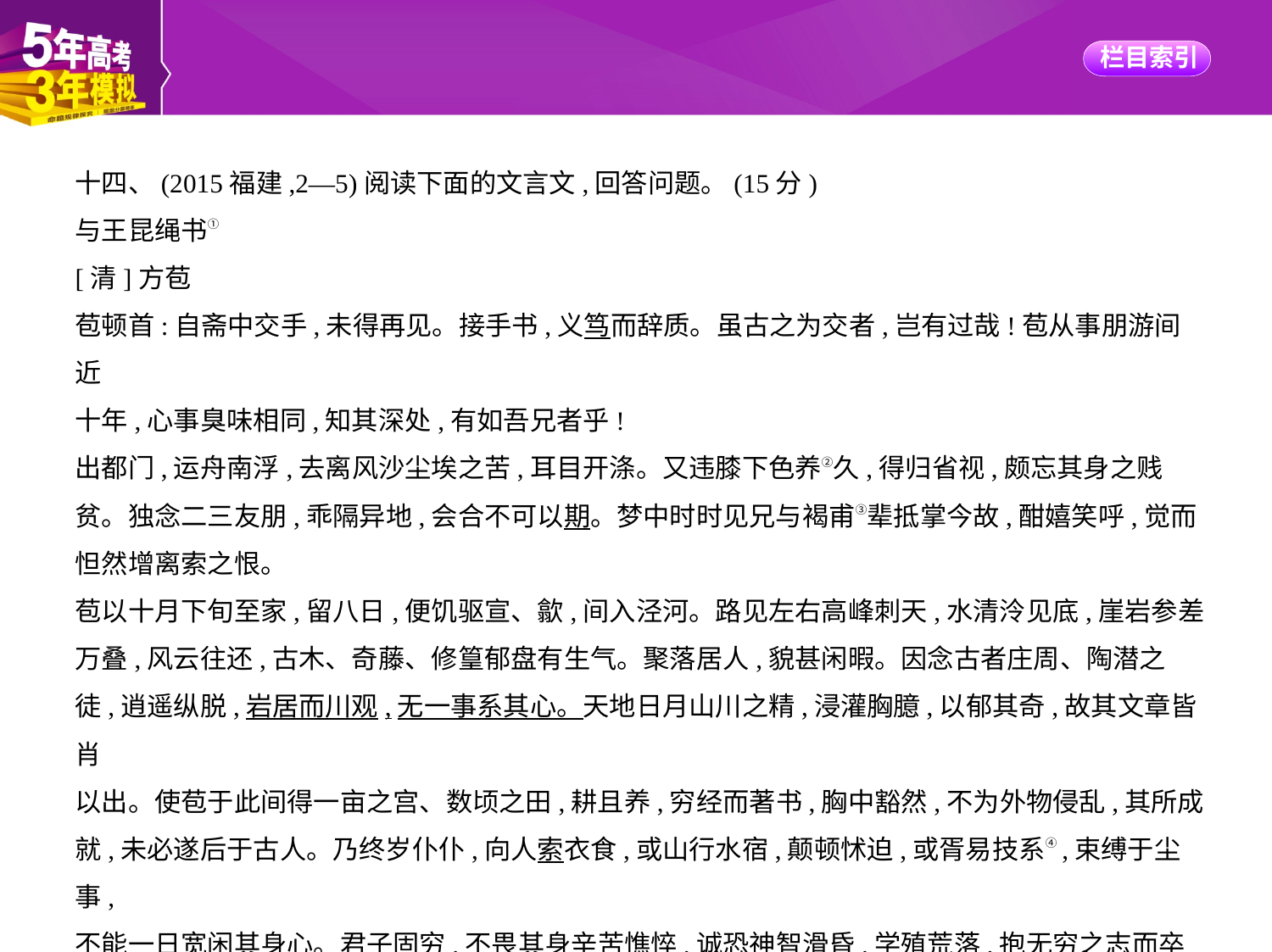

十四、(2015福建,2—5)阅读下面的文言文,回答问题。(15分)
与王昆绳书①
[清]方苞
苞顿首:自斋中交手,未得再见。接手书,义笃而辞质。虽古之为交者,岂有过哉!苞从事朋游间近
十年,心事臭味相同,知其深处,有如吾兄者乎!
出都门,运舟南浮,去离风沙尘埃之苦,耳目开涤。又违膝下色养②久,得归省视,颇忘其身之贱
贫。独念二三友朋,乖隔异地,会合不可以期。梦中时时见兄与褐甫③辈抵掌今故,酣嬉笑呼,觉而
怛然增离索之恨。
苞以十月下旬至家,留八日,便饥驱宣、歙,间入泾河。路见左右高峰刺天,水清泠见底,崖岩参差
万叠,风云往还,古木、奇藤、修篁郁盘有生气。聚落居人,貌甚闲暇。因念古者庄周、陶潜之
徒,逍遥纵脱,岩居而川观,无一事系其心。天地日月山川之精,浸灌胸臆,以郁其奇,故其文章皆肖
以出。使苞于此间得一亩之宫、数顷之田,耕且养,穷经而著书,胸中豁然,不为外物侵乱,其所成
就,未必遂后于古人。乃终岁仆仆,向人索衣食,或山行水宿,颠顿怵迫,或胥易技系④,束缚于尘事,
不能一日宽闲其身心。君子固穷,不畏其身辛苦憔悴,诚恐神智滑昏,学殖荒落,抱无穷之志而卒
事不成也。